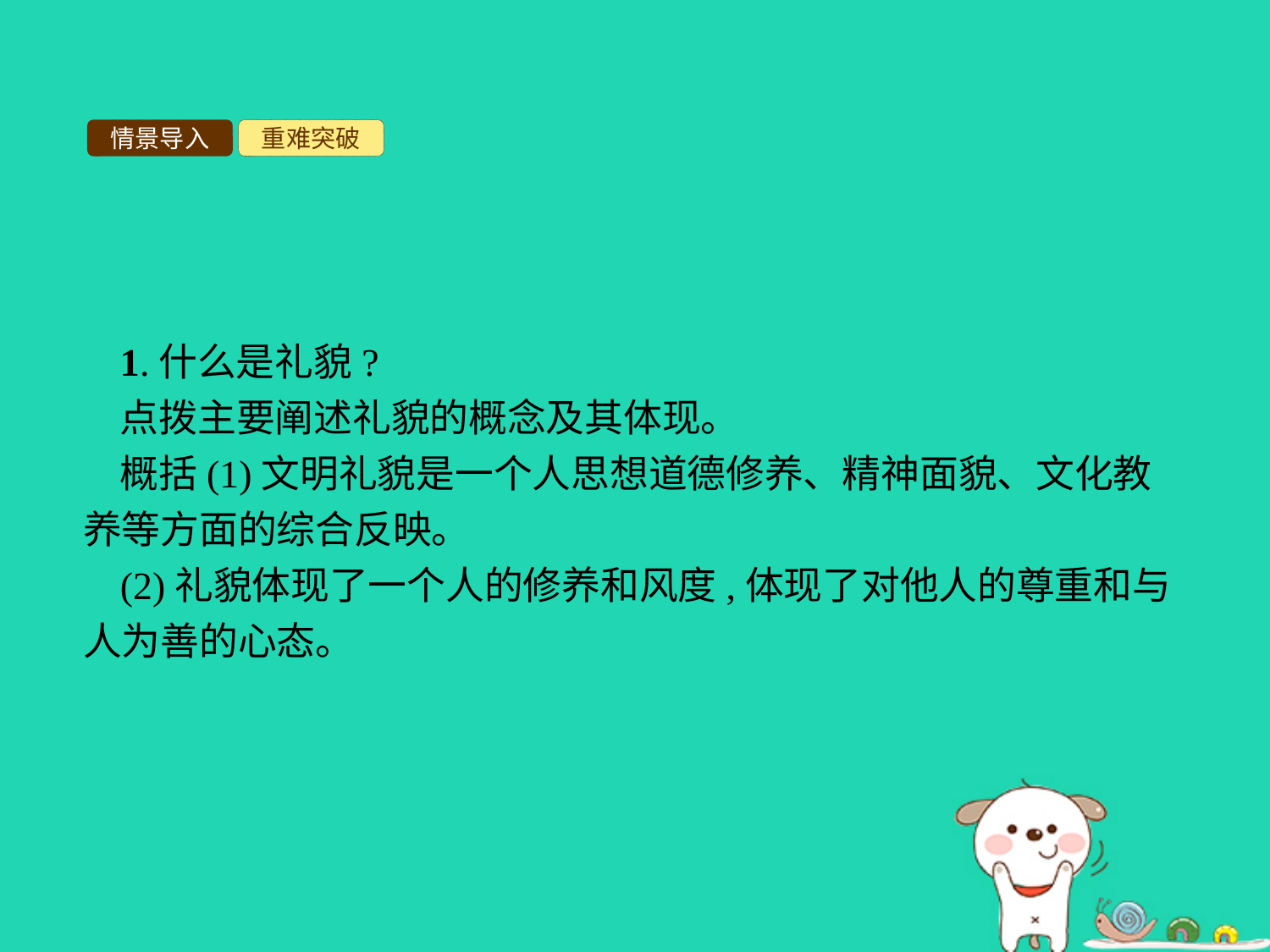

情景导入
重难突破
1.什么是礼貌?
点拨主要阐述礼貌的概念及其体现。
概括(1)文明礼貌是一个人思想道德修养、精神面貌、文化教养等方面的综合反映。
(2)礼貌体现了一个人的修养和风度,体现了对他人的尊重和与人为善的心态。